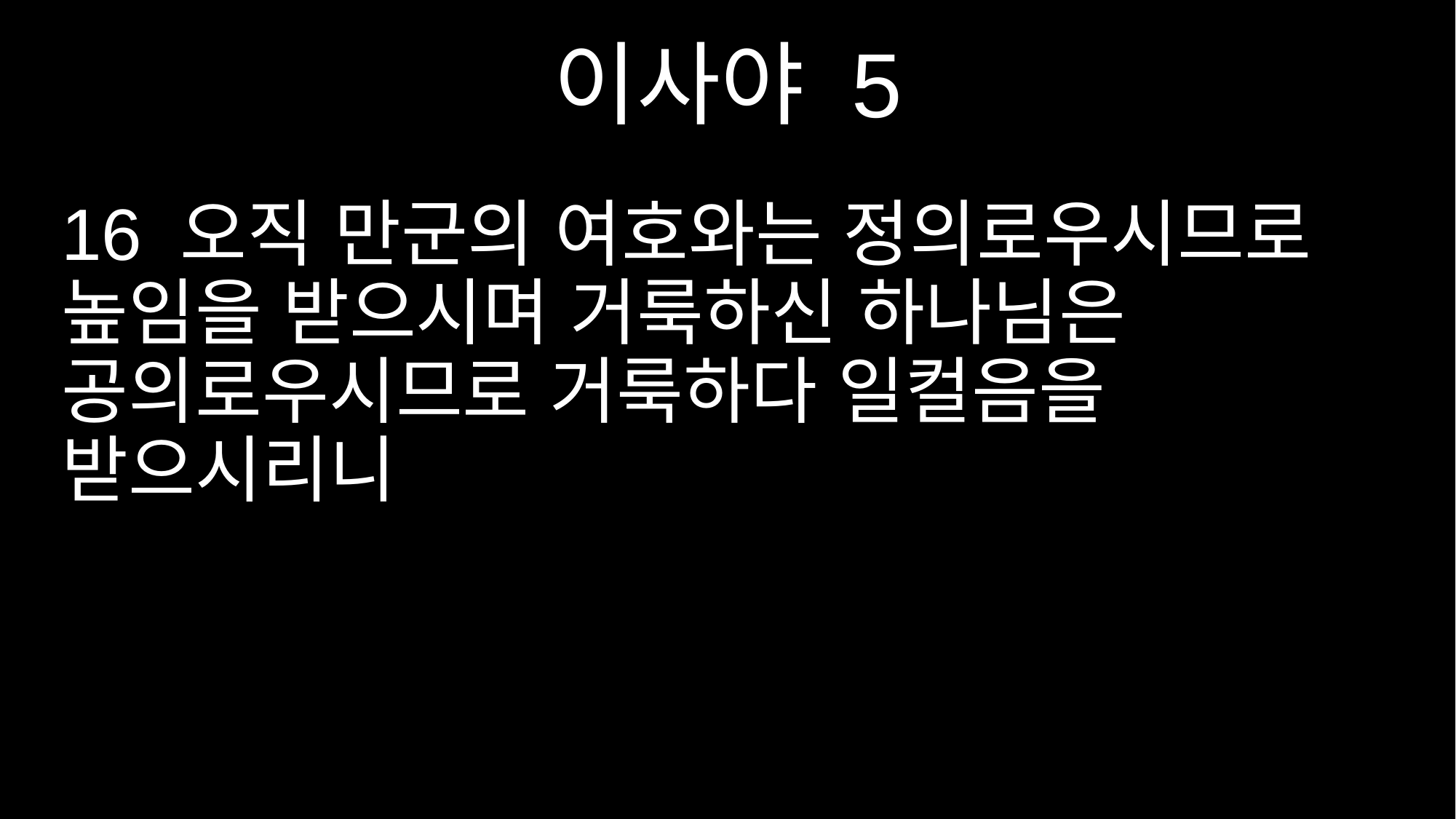

이사야 5
16 오직 만군의 여호와는 정의로우시므로 높임을 받으시며 거룩하신 하나님은 공의로우시므로 거룩하다 일컬음을 받으시리니